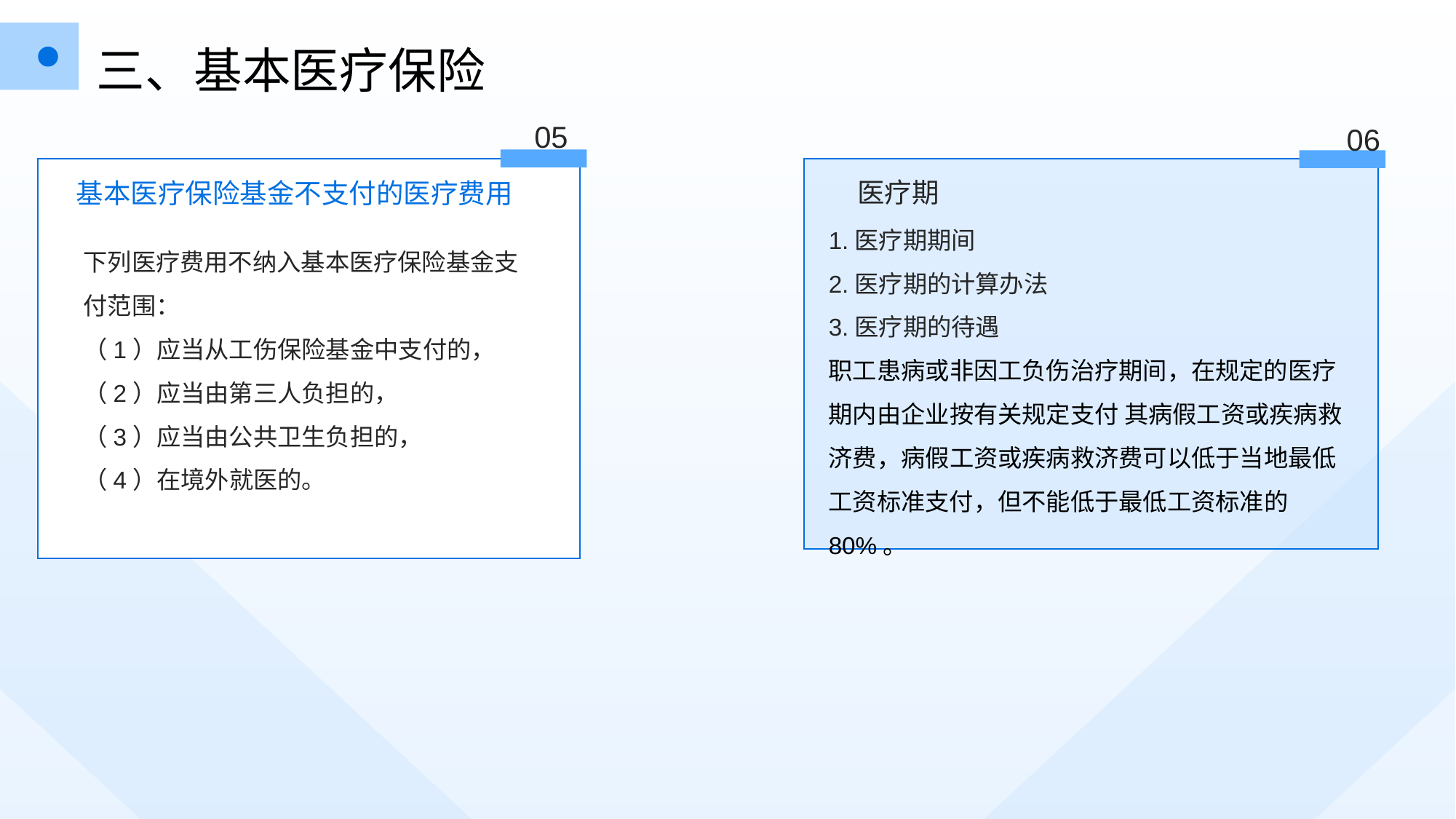

三、基本医疗保险

05
06

医疗期

基本医疗保险基金不支付的医疗费用

1.医疗期期间
2.医疗期的计算办法
3.医疗期的待遇
职工患病或非因工负伤治疗期间，在规定的医疗期内由企业按有关规定支付 其病假工资或疾病救济费，病假工资或疾病救济费可以低于当地最低工资标准支付，但不能低于最低工资标准的80%。
下列医疗费用不纳入基本医疗保险基金支付范围：
（1）应当从工伤保险基金中支付的，
（2）应当由第三人负担的，
（3）应当由公共卫生负担的，
（4）在境外就医的。